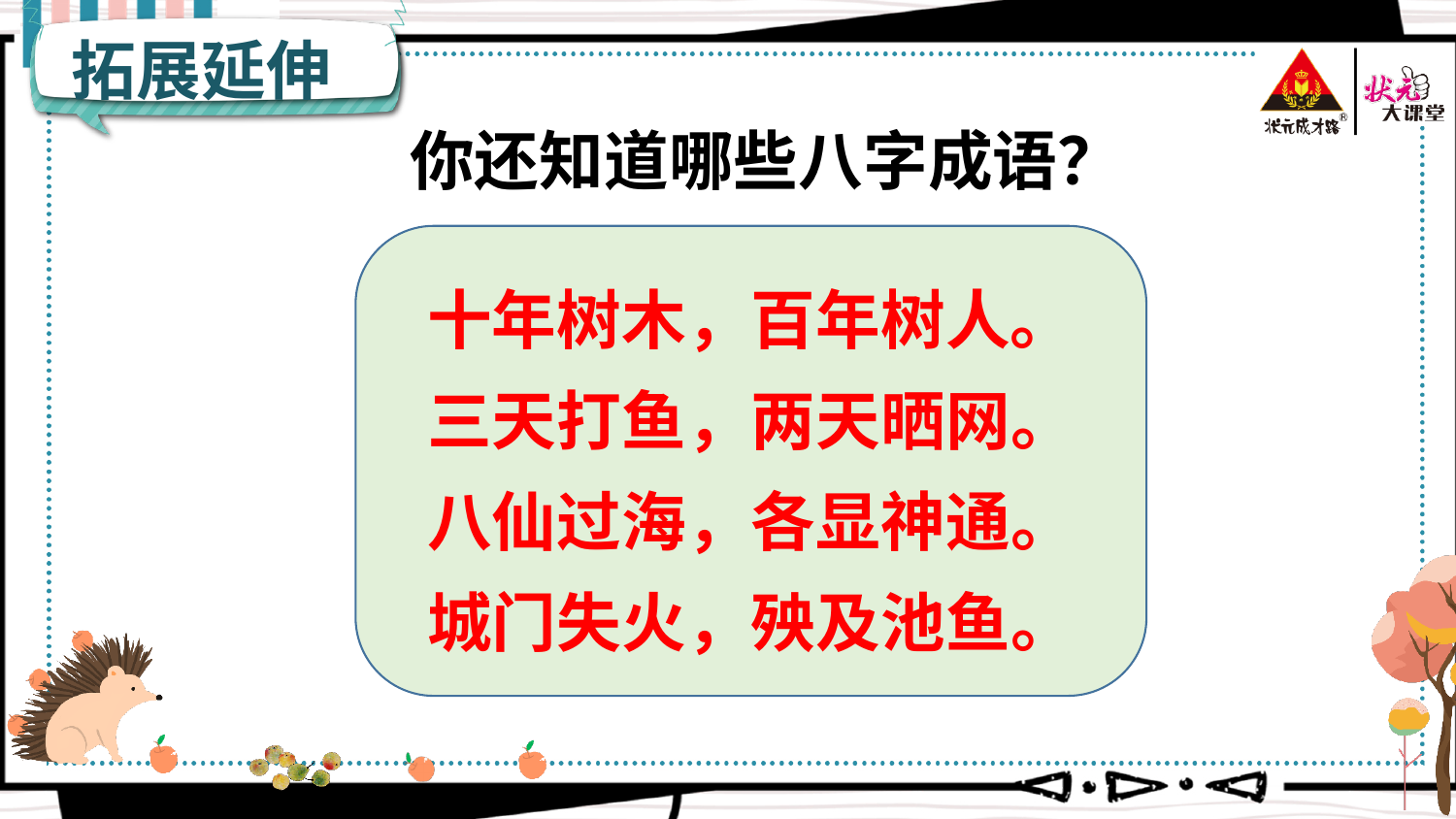

拓展延伸
你还知道哪些八字成语？

十年树木，百年树人。
三天打鱼，两天晒网。
八仙过海，各显神通。
城门失火，殃及池鱼。